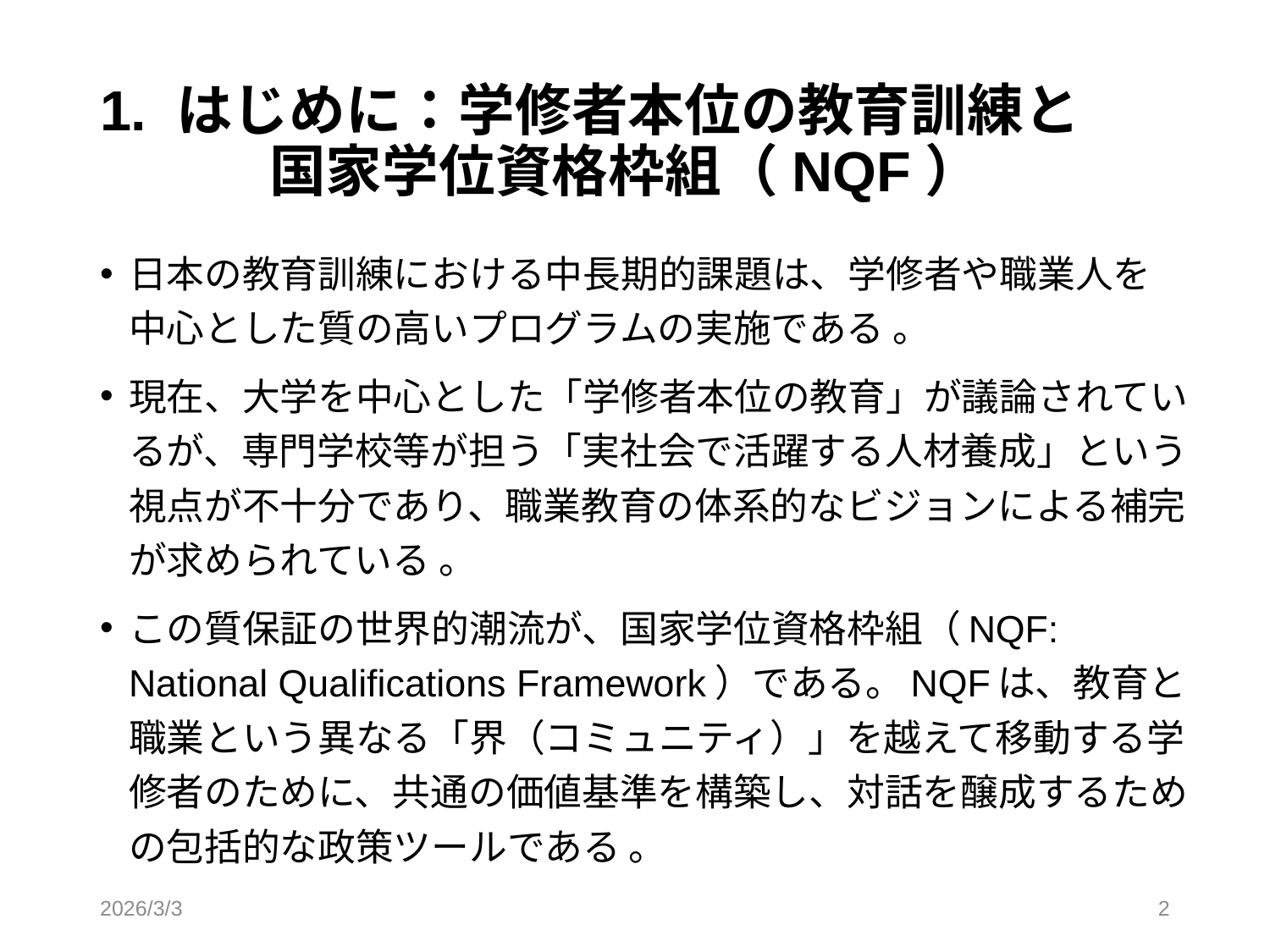

# 1. はじめに：学修者本位の教育訓練と 　　　国家学位資格枠組（NQF）
日本の教育訓練における中長期的課題は、学修者や職業人を中心とした質の高いプログラムの実施である 。
現在、大学を中心とした「学修者本位の教育」が議論されているが、専門学校等が担う「実社会で活躍する人材養成」という視点が不十分であり、職業教育の体系的なビジョンによる補完が求められている 。
この質保証の世界的潮流が、国家学位資格枠組（NQF: National Qualifications Framework）である。NQFは、教育と職業という異なる「界（コミュニティ）」を越えて移動する学修者のために、共通の価値基準を構築し、対話を醸成するための包括的な政策ツールである 。
2026/3/3
2